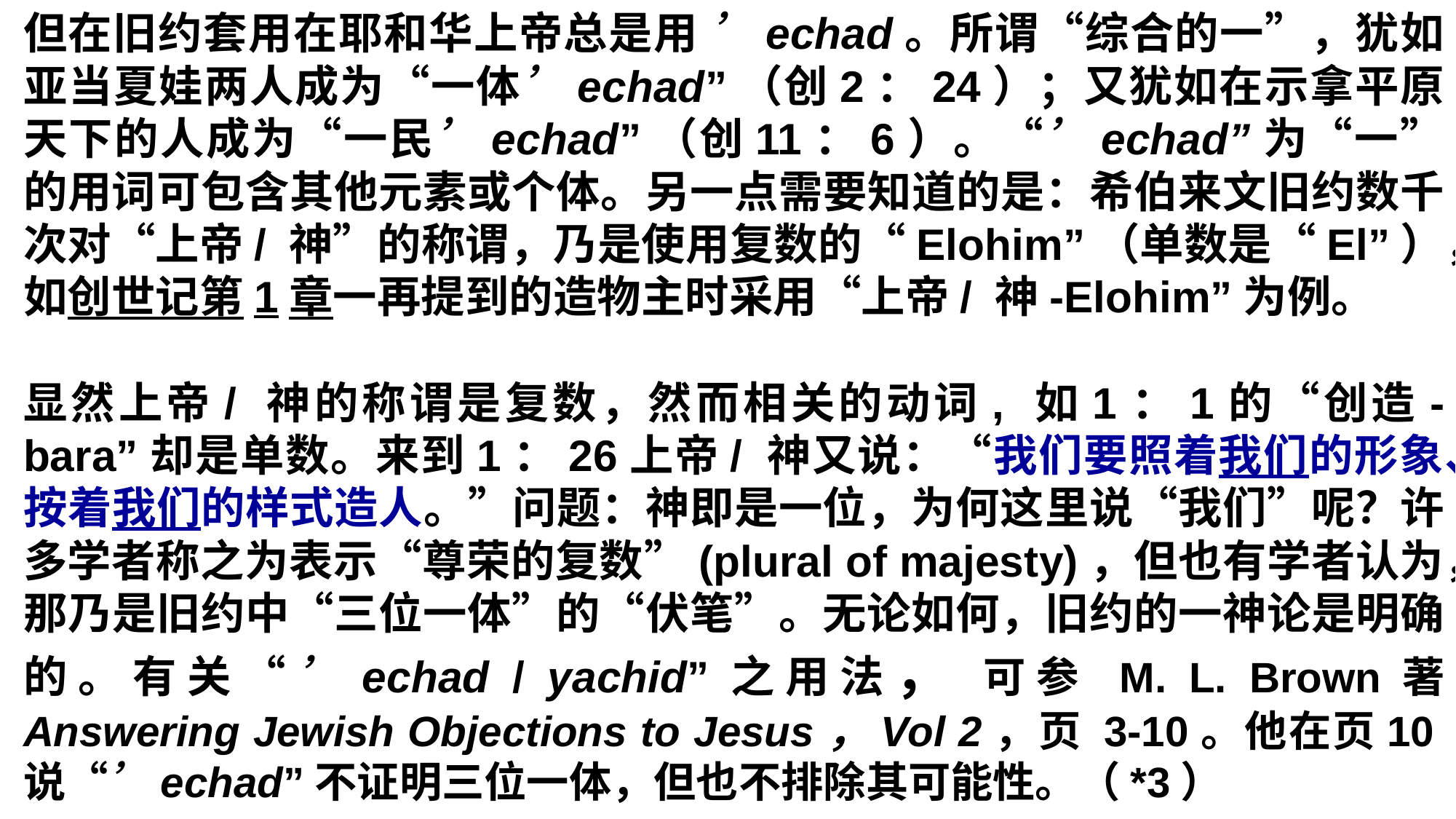

但在旧约套用在耶和华上帝总是用 ’echad。所谓“综合的一”，犹如亚当夏娃两人成为“一体’echad”（创2：24）；又犹如在示拿平原天下的人成为“一民’echad”（创11：6）。“’echad”为“一”的用词可包含其他元素或个体。另一点需要知道的是：希伯来文旧约数千次对“上帝/ 神”的称谓，乃是使用复数的“Elohim”（单数是“El”），如创世记第1章一再提到的造物主时采用“上帝/ 神-Elohim”为例。

显然上帝/ 神的称谓是复数，然而相关的动词, 如1：1的“创造-bara”却是单数。来到1：26上帝/ 神又说：“我们要照着我们的形象、按着我们的样式造人。”问题：神即是一位，为何这里说“我们”呢？许多学者称之为表示“尊荣的复数”(plural of majesty)，但也有学者认为，那乃是旧约中“三位一体”的“伏笔”。无论如何，旧约的一神论是明确的。有关“’echad / yachid”之用法， 可参 M. L. Brown著 Answering Jewish Objections to Jesus，Vol 2，页 3-10。他在页10说“’echad”不证明三位一体，但也不排除其可能性。（*3）